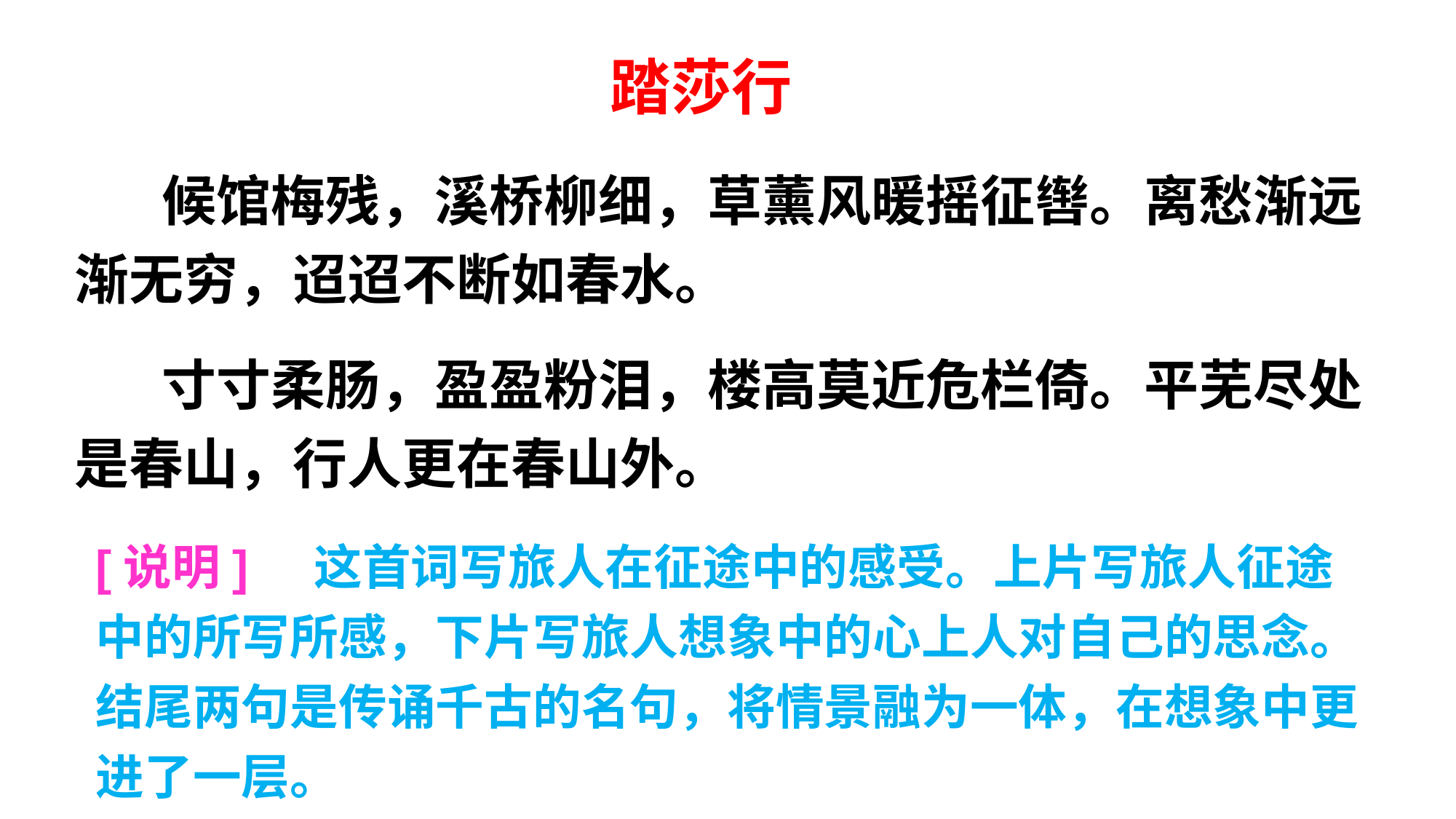

踏莎行
      候馆梅残，溪桥柳细，草薰风暖摇征辔。离愁渐远渐无穷，迢迢不断如春水。
      寸寸柔肠，盈盈粉泪，楼高莫近危栏倚。平芜尽处是春山，行人更在春山外。
[说明]    这首词写旅人在征途中的感受。上片写旅人征途中的所写所感，下片写旅人想象中的心上人对自己的思念。结尾两句是传诵千古的名句，将情景融为一体，在想象中更进了一层。